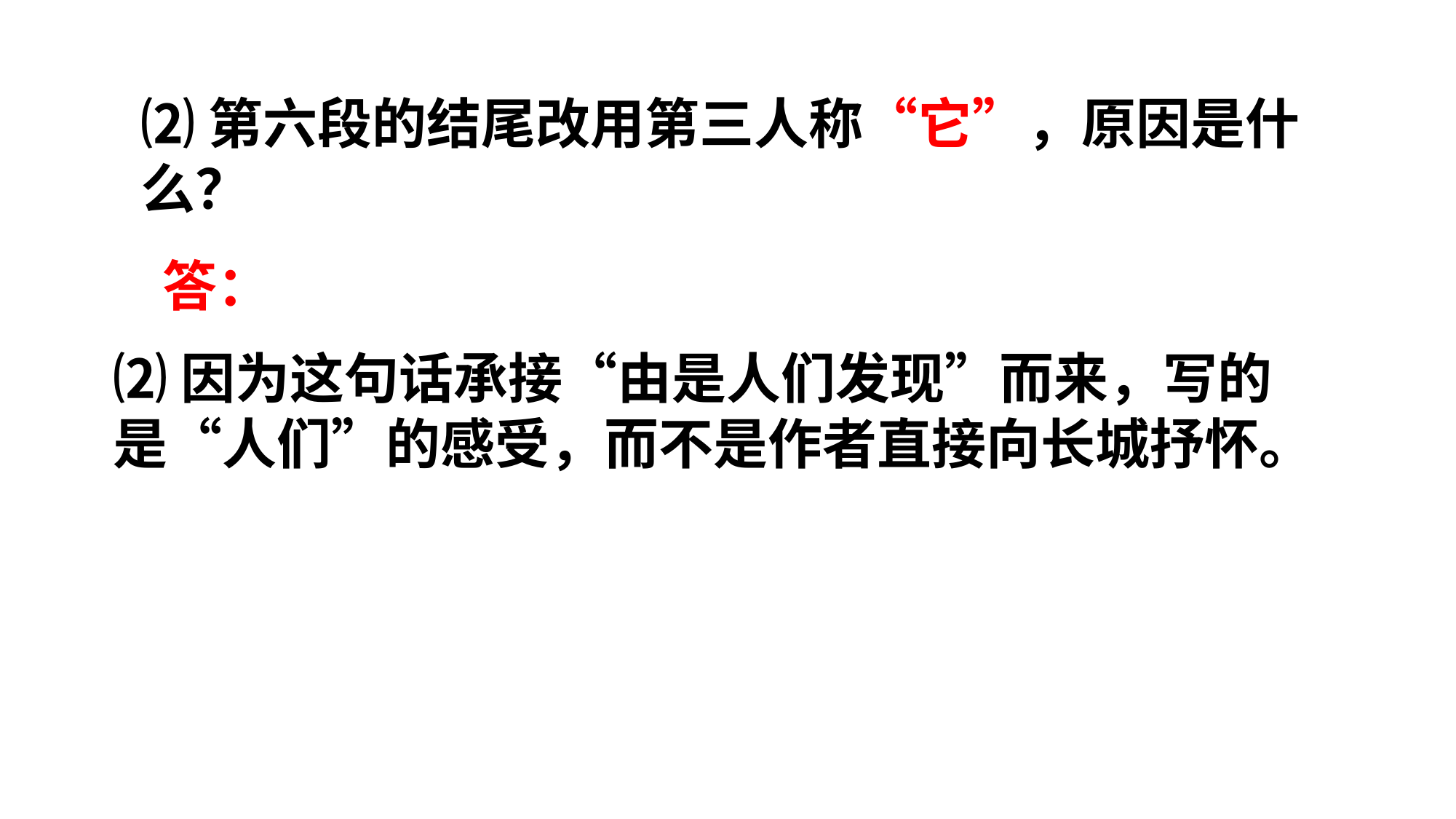

⑵第六段的结尾改用第三人称“它”，原因是什么？
   答：
⑵因为这句话承接“由是人们发现”而来，写的是“人们”的感受，而不是作者直接向长城抒怀。